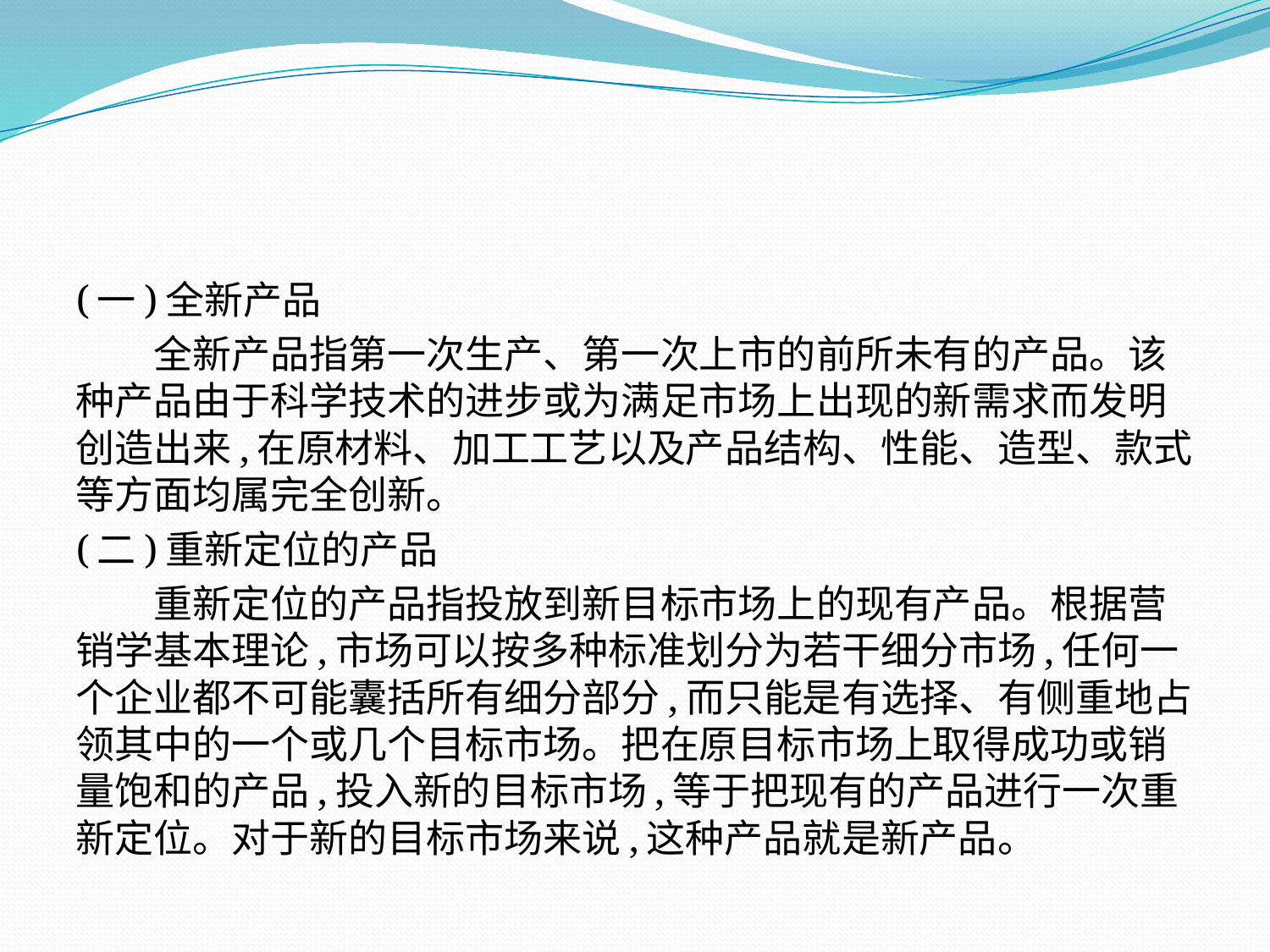

(一)全新产品
　　全新产品指第一次生产、第一次上市的前所未有的产品。该种产品由于科学技术的进步或为满足市场上出现的新需求而发明创造出来,在原材料、加工工艺以及产品结构、性能、造型、款式等方面均属完全创新。
(二)重新定位的产品
　　重新定位的产品指投放到新目标市场上的现有产品。根据营销学基本理论,市场可以按多种标准划分为若干细分市场,任何一个企业都不可能囊括所有细分部分,而只能是有选择、有侧重地占领其中的一个或几个目标市场。把在原目标市场上取得成功或销量饱和的产品,投入新的目标市场,等于把现有的产品进行一次重新定位。对于新的目标市场来说,这种产品就是新产品。